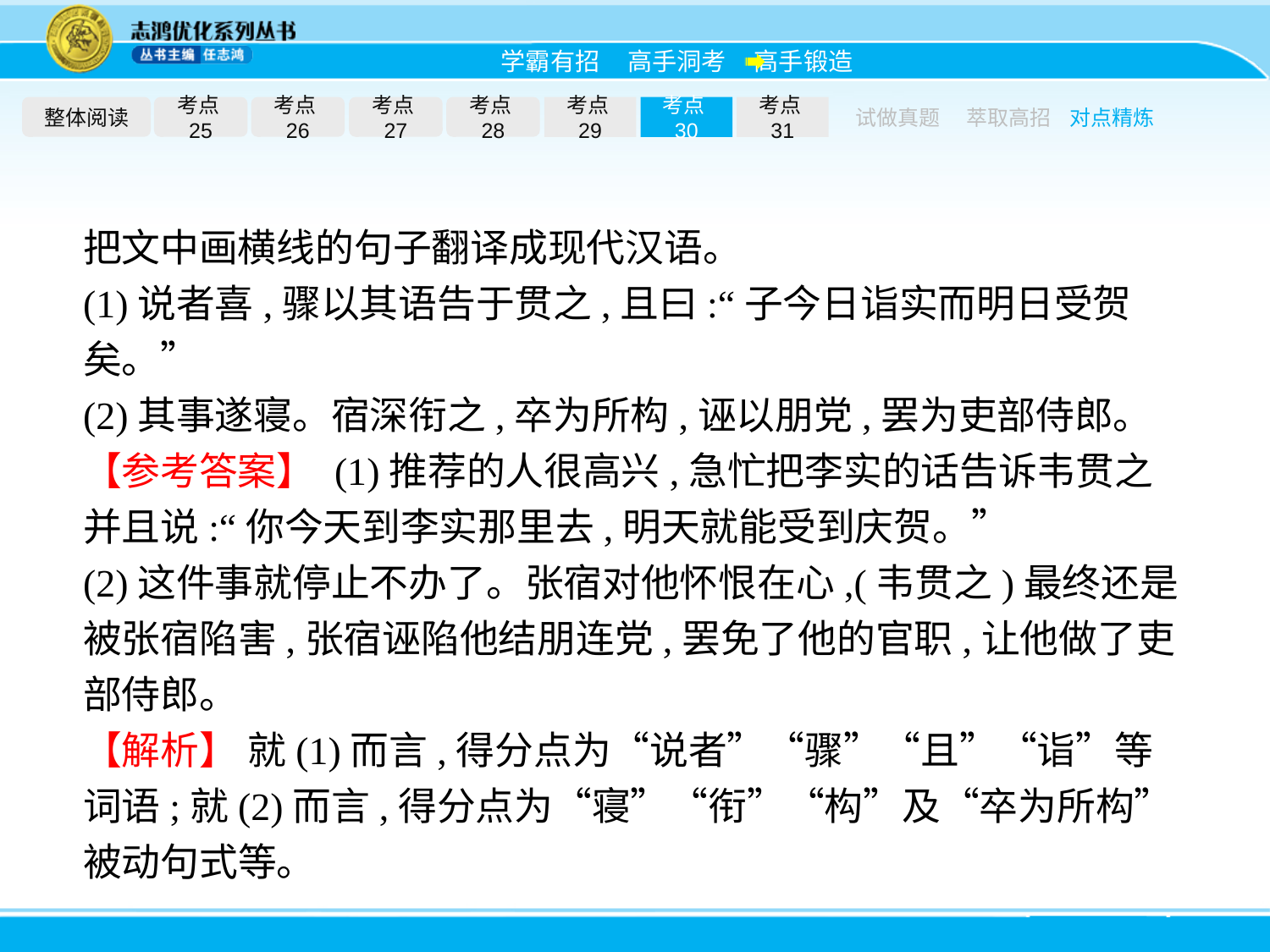

整体阅读
考点25
考点26
考点27
考点28
考点29
考点30
考点31
试做真题
萃取高招
对点精炼
把文中画横线的句子翻译成现代汉语。
(1)说者喜,骤以其语告于贯之,且曰:“子今日诣实而明日受贺矣。”
(2)其事遂寝。宿深衔之,卒为所构,诬以朋党,罢为吏部侍郎。
【参考答案】 (1)推荐的人很高兴,急忙把李实的话告诉韦贯之并且说:“你今天到李实那里去,明天就能受到庆贺。”
(2)这件事就停止不办了。张宿对他怀恨在心,(韦贯之)最终还是被张宿陷害,张宿诬陷他结朋连党,罢免了他的官职,让他做了吏部侍郎。
【解析】 就(1)而言,得分点为“说者”“骤”“且”“诣”等词语;就(2)而言,得分点为“寝”“衔”“构”及“卒为所构”被动句式等。